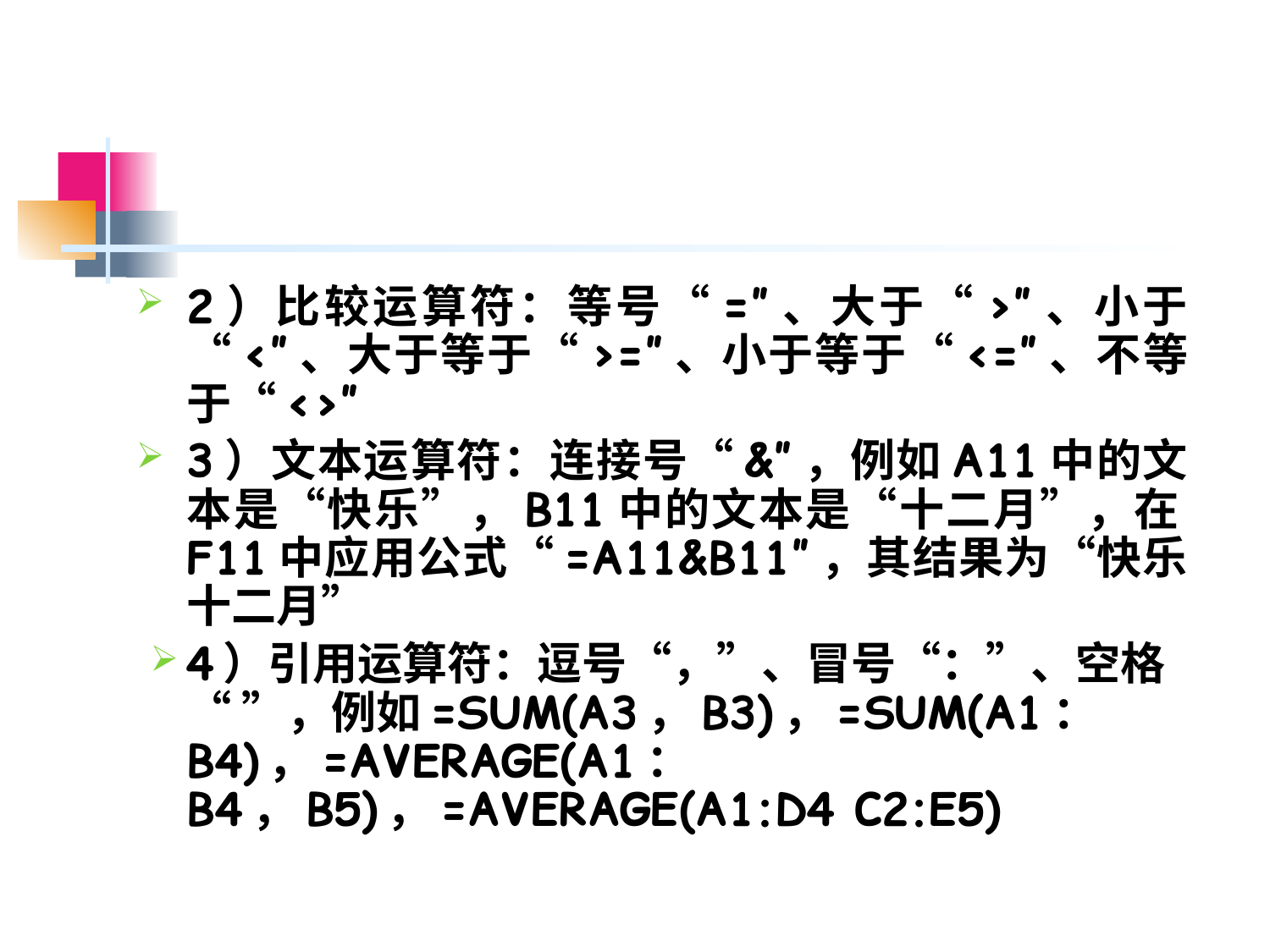

#
2）比较运算符：等号“=”、大于“>”、小于“<”、大于等于“>=”、小于等于“<=”、不等于“<>”
3）文本运算符：连接号“&”，例如A11中的文本是“快乐”，B11中的文本是“十二月”，在F11中应用公式“=A11&B11”，其结果为“快乐十二月”
4）引用运算符：逗号“，”、冒号“：”、空格“ ”，例如=SUM(A3，B3)，=SUM(A1：B4)，=AVERAGE(A1：B4，B5)，=AVERAGE(A1:D4 C2:E5)